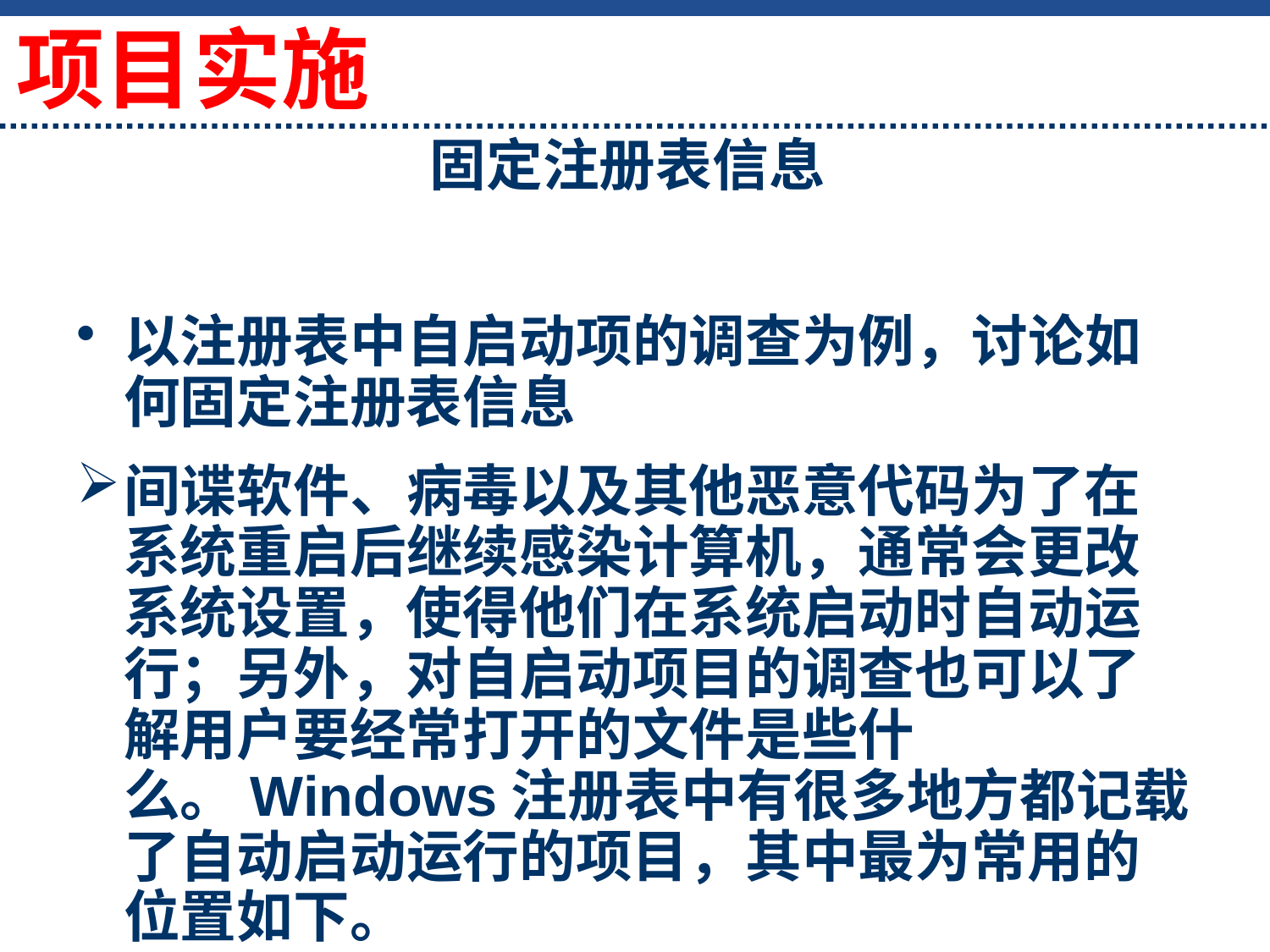

固定注册表信息
项目实施
以注册表中自启动项的调查为例，讨论如何固定注册表信息
间谍软件、病毒以及其他恶意代码为了在系统重启后继续感染计算机，通常会更改系统设置，使得他们在系统启动时自动运行；另外，对自启动项目的调查也可以了解用户要经常打开的文件是些什么。Windows注册表中有很多地方都记载了自动启动运行的项目，其中最为常用的位置如下。